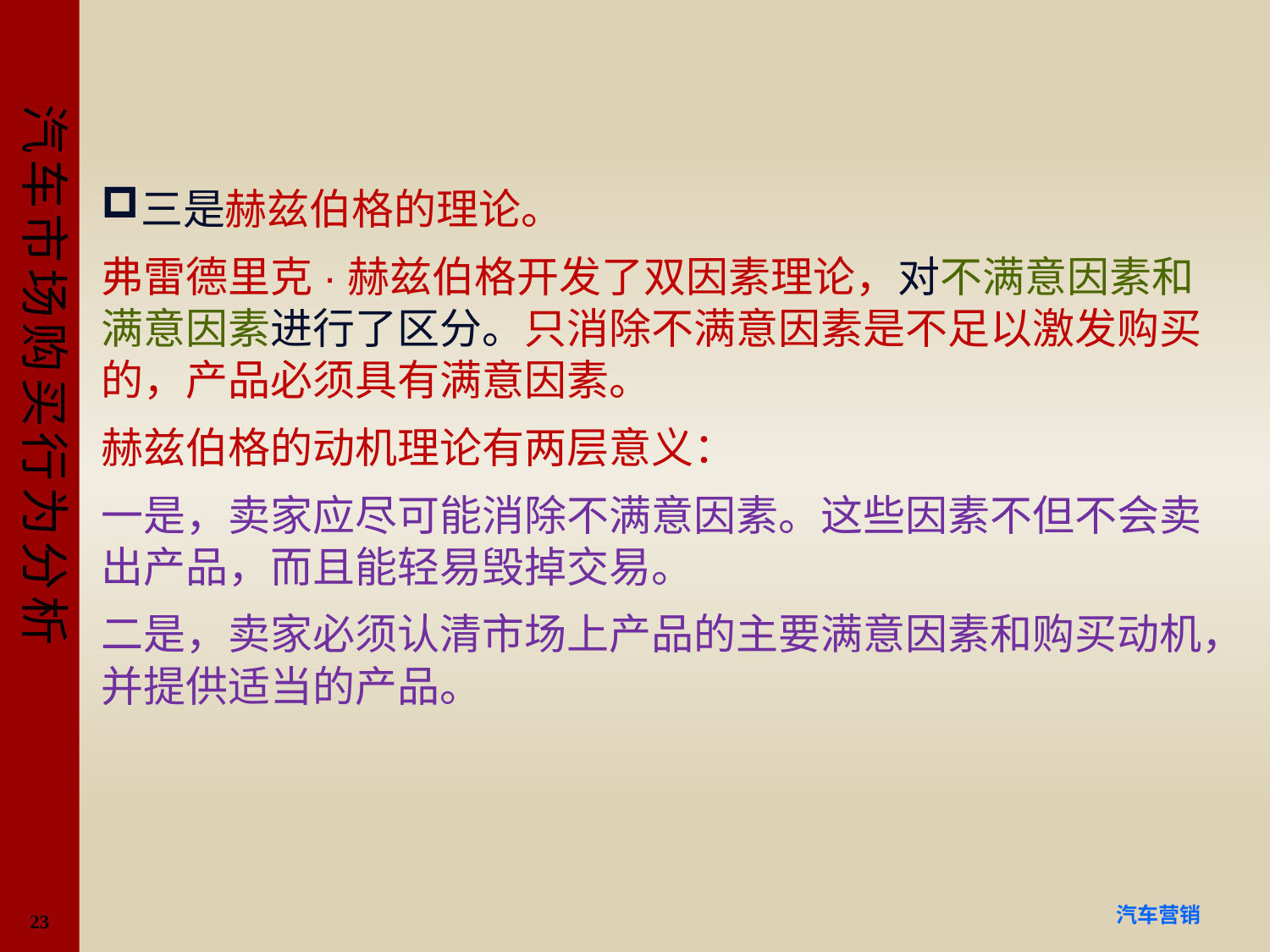

#
三是赫兹伯格的理论。
弗雷德里克·赫兹伯格开发了双因素理论，对不满意因素和满意因素进行了区分。只消除不满意因素是不足以激发购买的，产品必须具有满意因素。
赫兹伯格的动机理论有两层意义：
一是，卖家应尽可能消除不满意因素。这些因素不但不会卖出产品，而且能轻易毁掉交易。
二是，卖家必须认清市场上产品的主要满意因素和购买动机，并提供适当的产品。

23